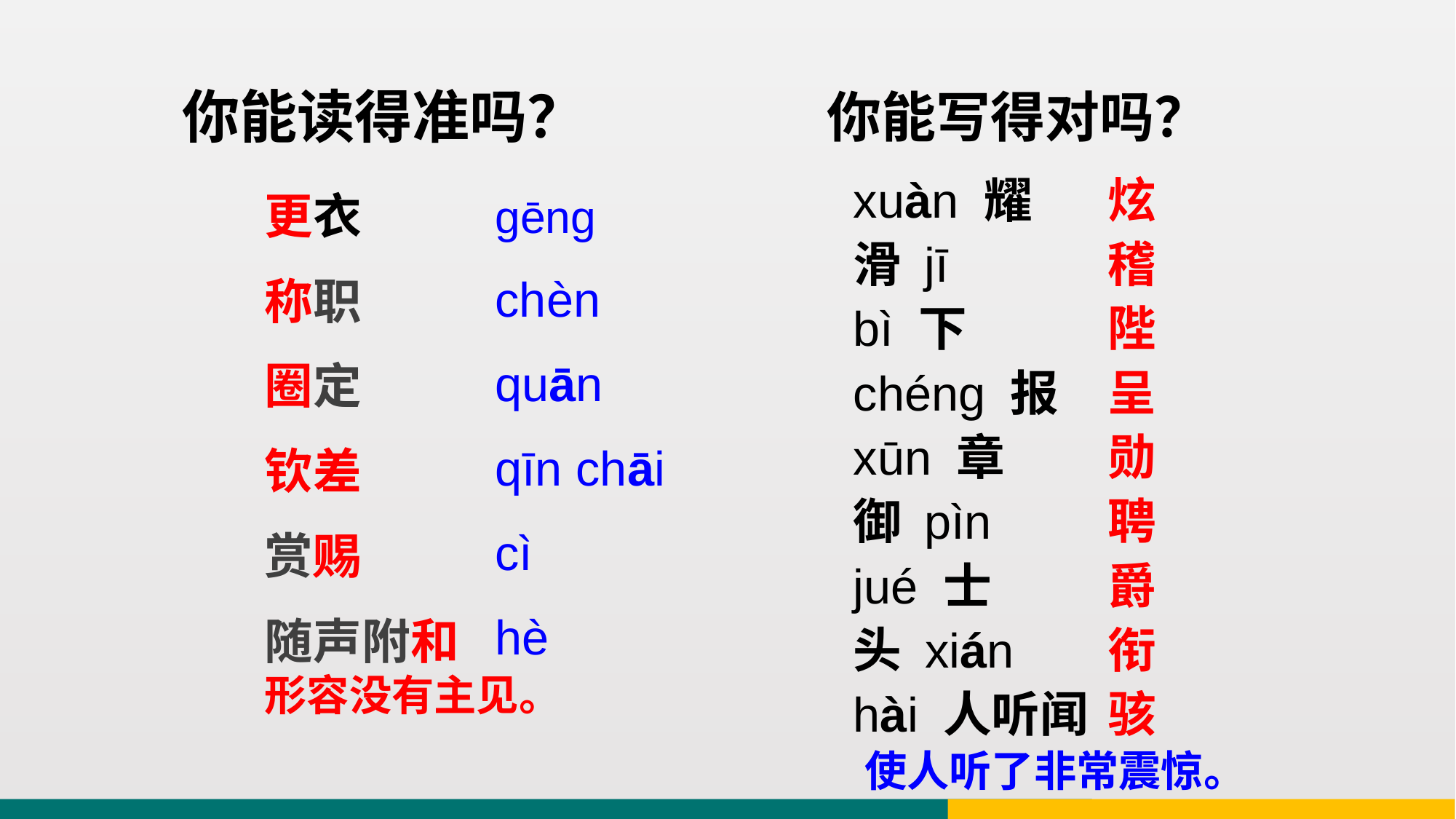

# 你能读得准吗？
你能写得对吗？
gēng
chèn
quān
qīn chāi
cì
hè

xuàn 耀
滑 jī
bì 下
chéng 报
xūn 章
御 pìn
jué 士
头 xián
hài 人听闻
炫
稽
陛
呈
勋
聘
爵
衔
骇

更衣
称职
圈定
钦差
赏赐
随声附和
形容没有主见。
使人听了非常震惊。